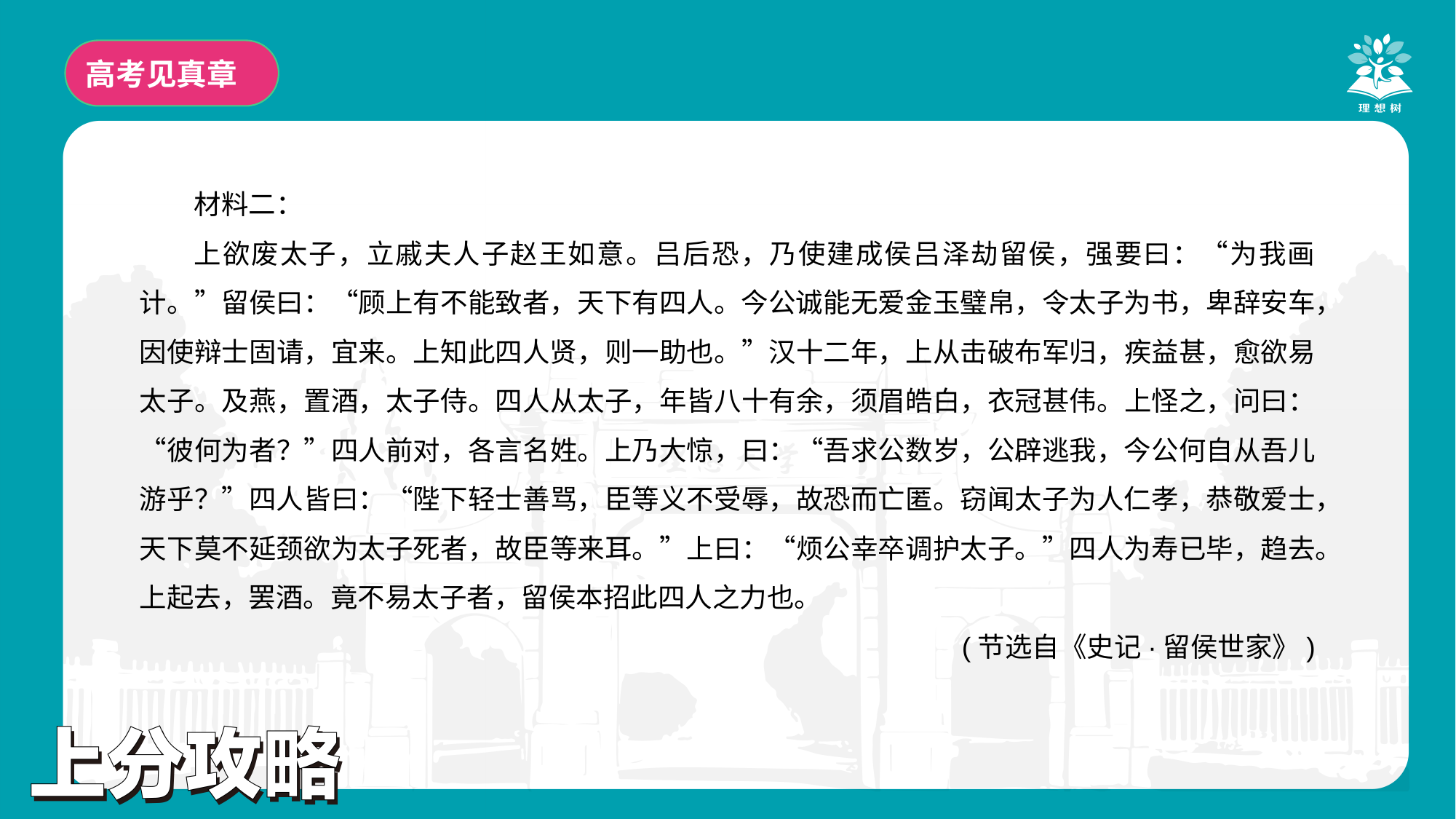

高考见真章
材料二：
上欲废太子，立戚夫人子赵王如意。吕后恐，乃使建成侯吕泽劫留侯，强要曰：“为我画计。”留侯曰：“顾上有不能致者，天下有四人。今公诚能无爱金玉璧帛，令太子为书，卑辞安车，因使辩士固请，宜来。上知此四人贤，则一助也。”汉十二年，上从击破布军归，疾益甚，愈欲易太子。及燕，置酒，太子侍。四人从太子，年皆八十有余，须眉皓白，衣冠甚伟。上怪之，问曰：“彼何为者？”四人前对，各言名姓。上乃大惊，曰：“吾求公数岁，公辟逃我，今公何自从吾儿游乎？”四人皆曰：“陛下轻士善骂，臣等义不受辱，故恐而亡匿。窃闻太子为人仁孝，恭敬爱士，天下莫不延颈欲为太子死者，故臣等来耳。”上曰：“烦公幸卒调护太子。”四人为寿已毕，趋去。上起去，罢酒。竟不易太子者，留侯本招此四人之力也。
(节选自《史记·留侯世家》)